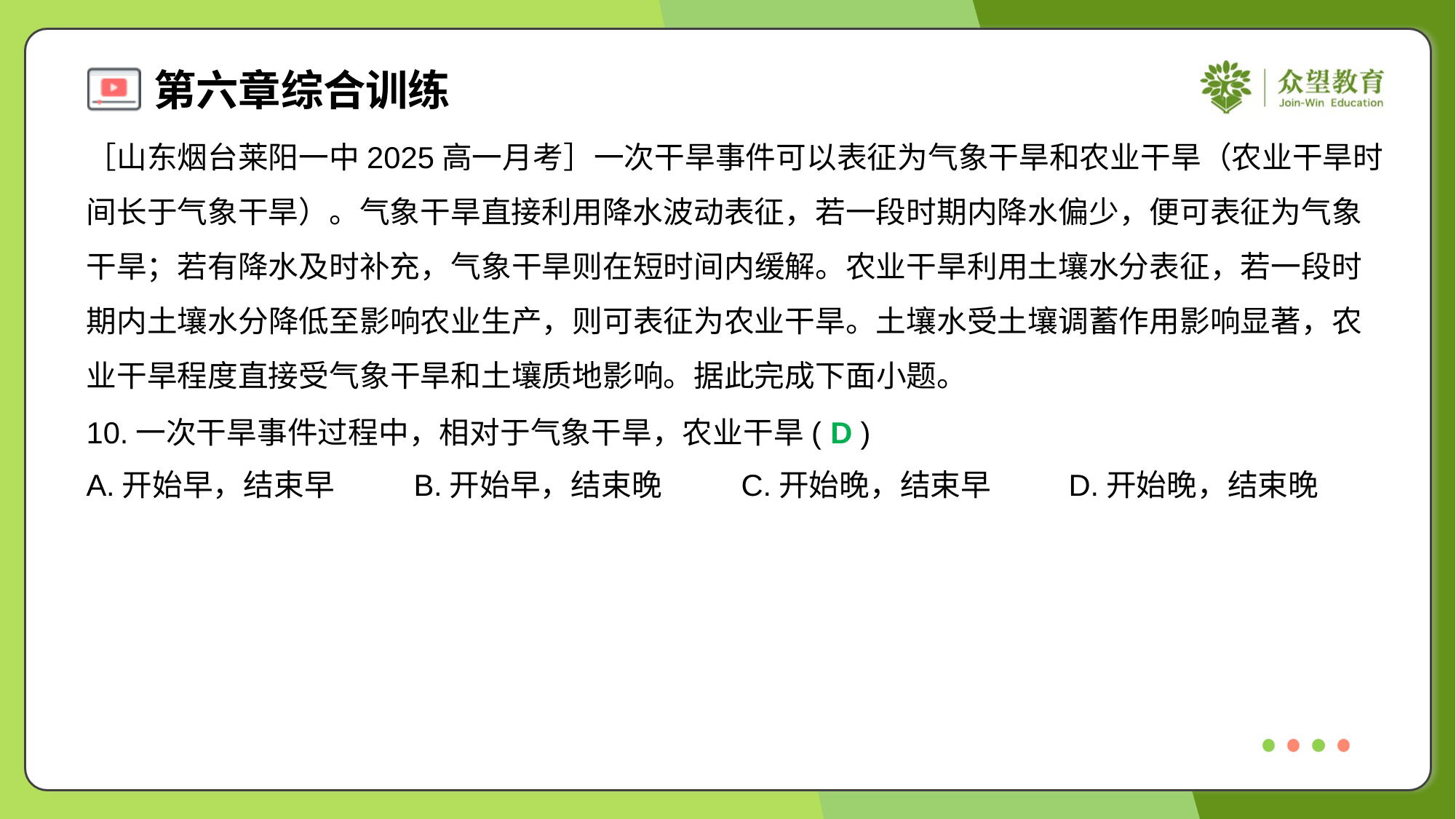

［山东烟台莱阳一中2025高一月考］一次干旱事件可以表征为气象干旱和农业干旱（农业干旱时
间长于气象干旱）。气象干旱直接利用降水波动表征，若一段时期内降水偏少，便可表征为气象
干旱；若有降水及时补充，气象干旱则在短时间内缓解。农业干旱利用土壤水分表征，若一段时
期内土壤水分降低至影响农业生产，则可表征为农业干旱。土壤水受土壤调蓄作用影响显著，农
业干旱程度直接受气象干旱和土壤质地影响。据此完成下面小题。
10.一次干旱事件过程中，相对于气象干旱，农业干旱(     )
D
A.开始早，结束早	B.开始早，结束晚	C.开始晚，结束早	D.开始晚，结束晚